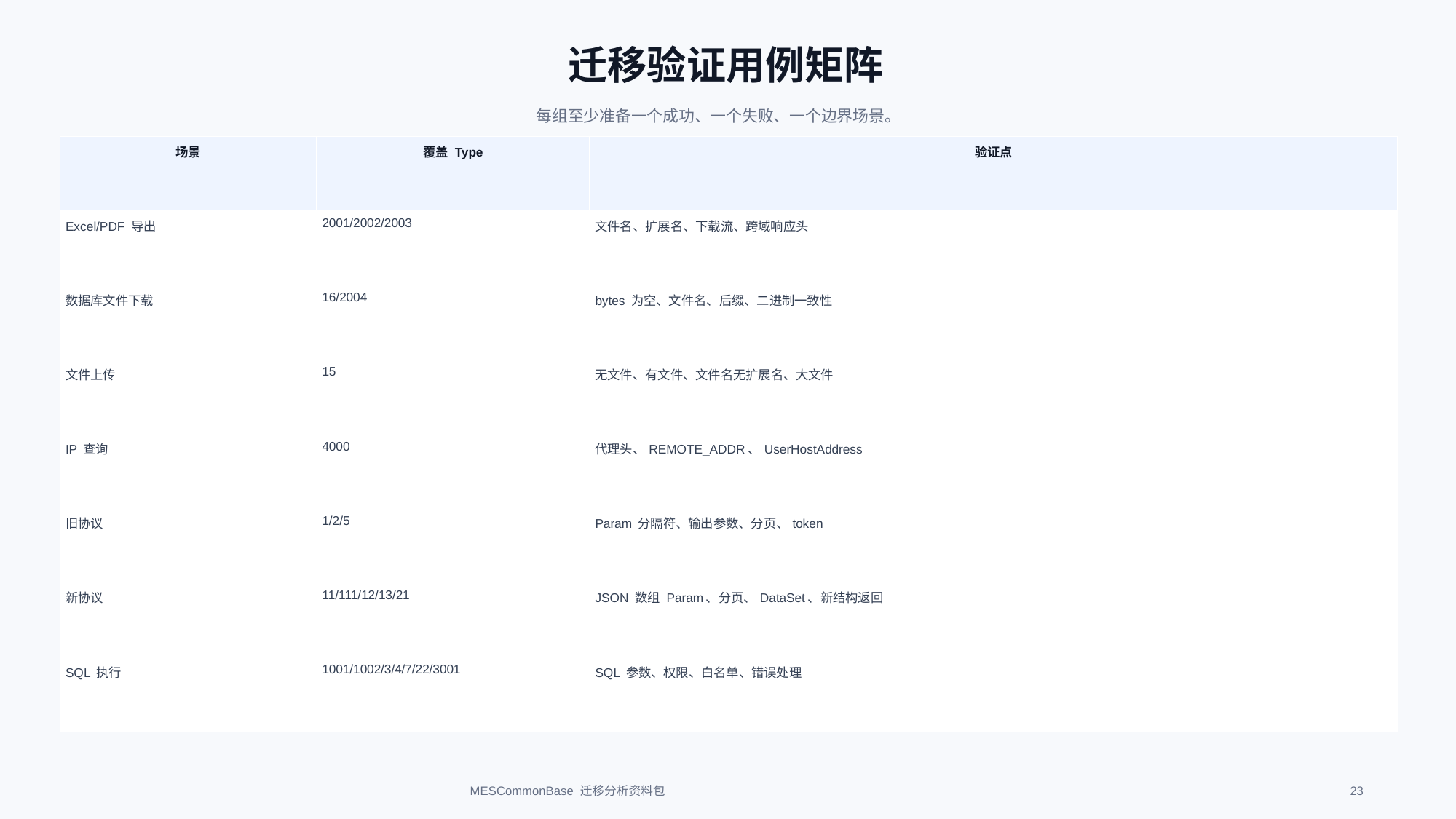

迁移验证用例矩阵
每组至少准备一个成功、一个失败、一个边界场景。
| 场景 | 覆盖 Type | 验证点 |
| --- | --- | --- |
| Excel/PDF 导出 | 2001/2002/2003 | 文件名、扩展名、下载流、跨域响应头 |
| 数据库文件下载 | 16/2004 | bytes 为空、文件名、后缀、二进制一致性 |
| 文件上传 | 15 | 无文件、有文件、文件名无扩展名、大文件 |
| IP 查询 | 4000 | 代理头、REMOTE\_ADDR、UserHostAddress |
| 旧协议 | 1/2/5 | Param 分隔符、输出参数、分页、token |
| 新协议 | 11/111/12/13/21 | JSON 数组 Param、分页、DataSet、新结构返回 |
| SQL 执行 | 1001/1002/3/4/7/22/3001 | SQL 参数、权限、白名单、错误处理 |
MESCommonBase 迁移分析资料包
23